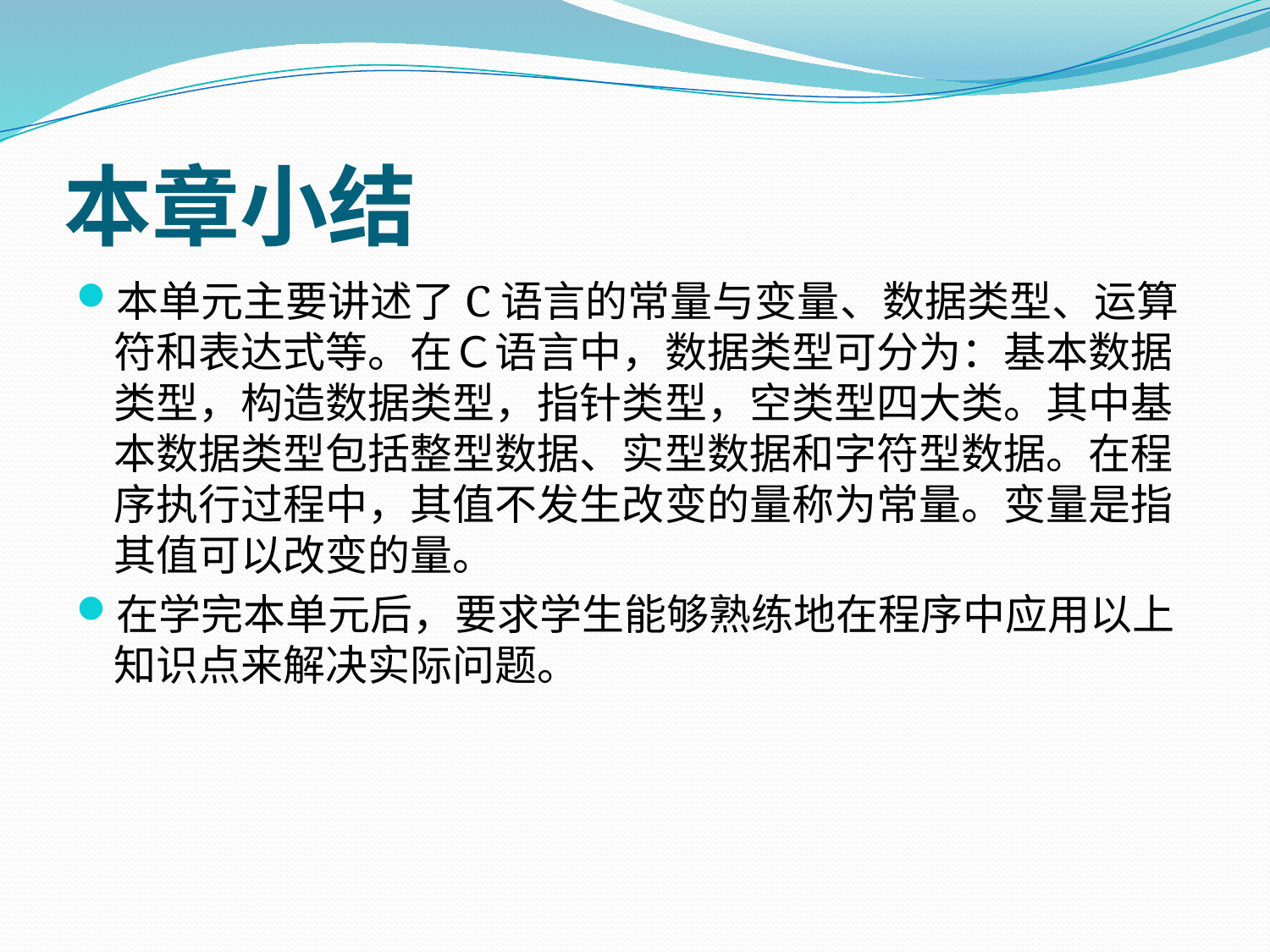

# 本章小结
本单元主要讲述了C语言的常量与变量、数据类型、运算符和表达式等。在Ｃ语言中，数据类型可分为：基本数据类型，构造数据类型，指针类型，空类型四大类。其中基本数据类型包括整型数据、实型数据和字符型数据。在程序执行过程中，其值不发生改变的量称为常量。变量是指其值可以改变的量。
在学完本单元后，要求学生能够熟练地在程序中应用以上知识点来解决实际问题。